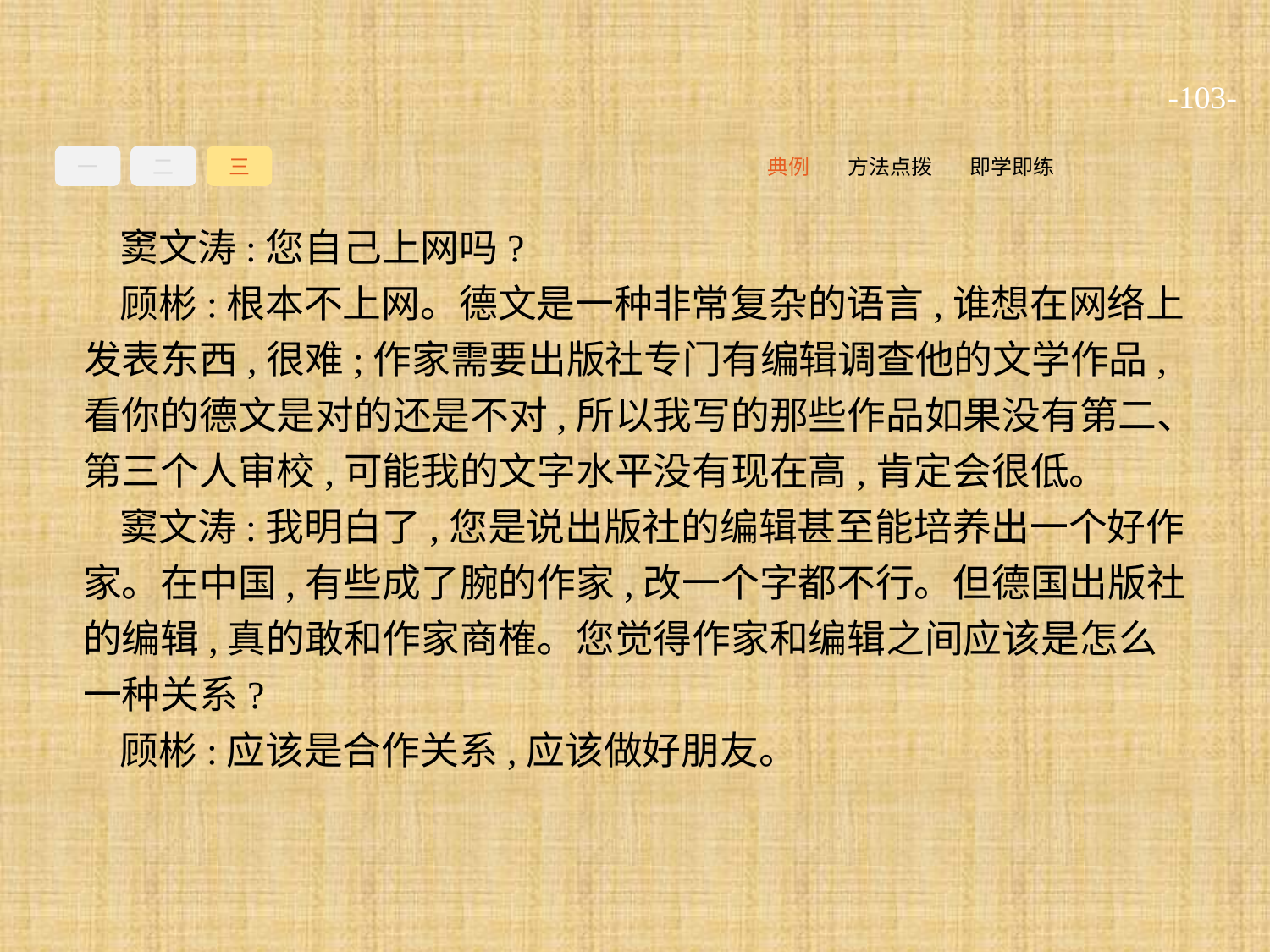

-103-
一
二
三
即学即练
方法点拨
典例
窦文涛:您自己上网吗?
顾彬:根本不上网。德文是一种非常复杂的语言,谁想在网络上发表东西,很难;作家需要出版社专门有编辑调查他的文学作品,看你的德文是对的还是不对,所以我写的那些作品如果没有第二、第三个人审校,可能我的文字水平没有现在高,肯定会很低。
窦文涛:我明白了,您是说出版社的编辑甚至能培养出一个好作家。在中国,有些成了腕的作家,改一个字都不行。但德国出版社的编辑,真的敢和作家商榷。您觉得作家和编辑之间应该是怎么一种关系?
顾彬:应该是合作关系,应该做好朋友。